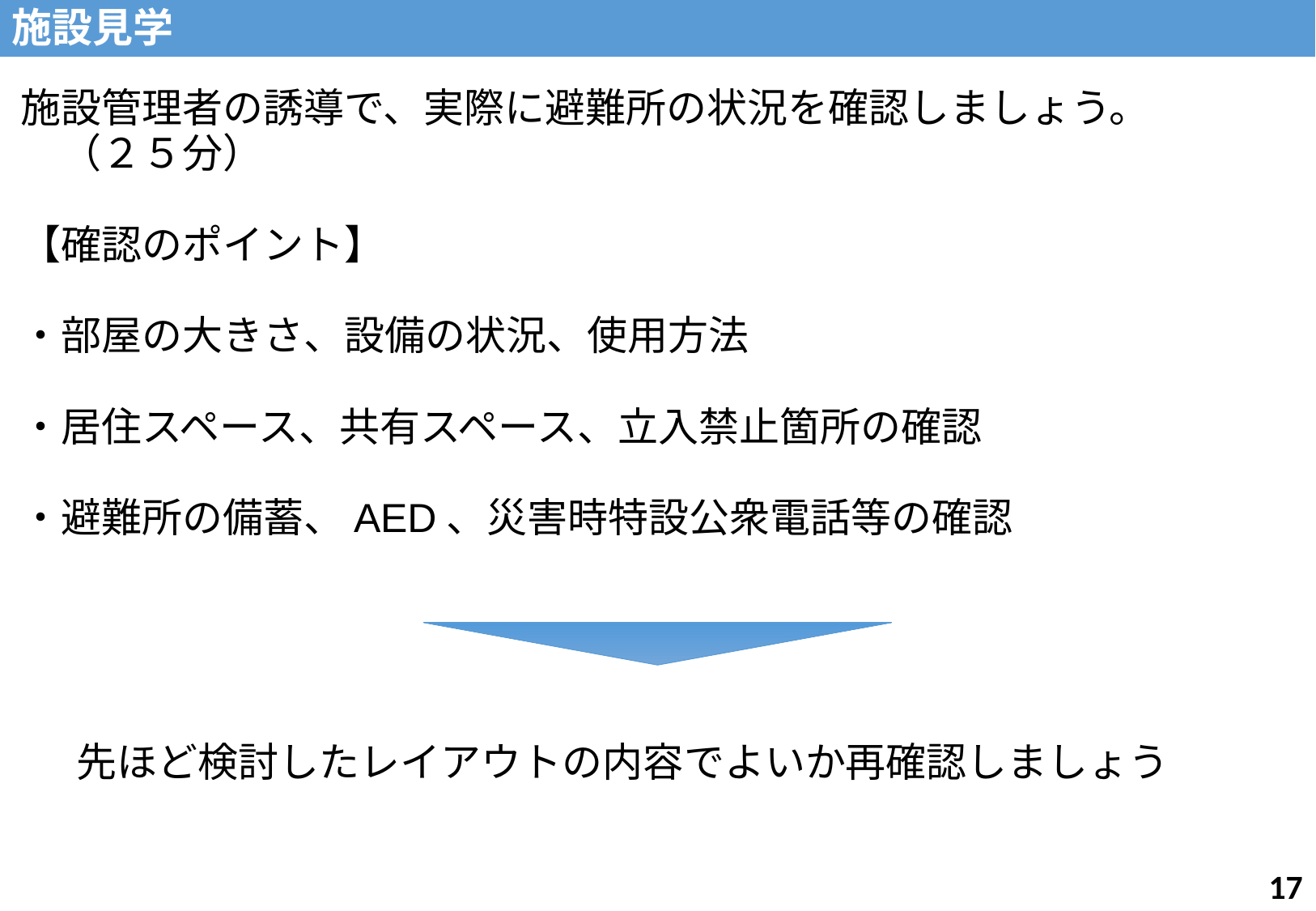

施設見学

施設管理者の誘導で、実際に避難所の状況を確認しましょう。
　（２５分）

【確認のポイント】

・部屋の大きさ、設備の状況、使用方法

・居住スペース、共有スペース、立入禁止箇所の確認

・避難所の備蓄、AED、災害時特設公衆電話等の確認

先ほど検討したレイアウトの内容でよいか再確認しましょう
17